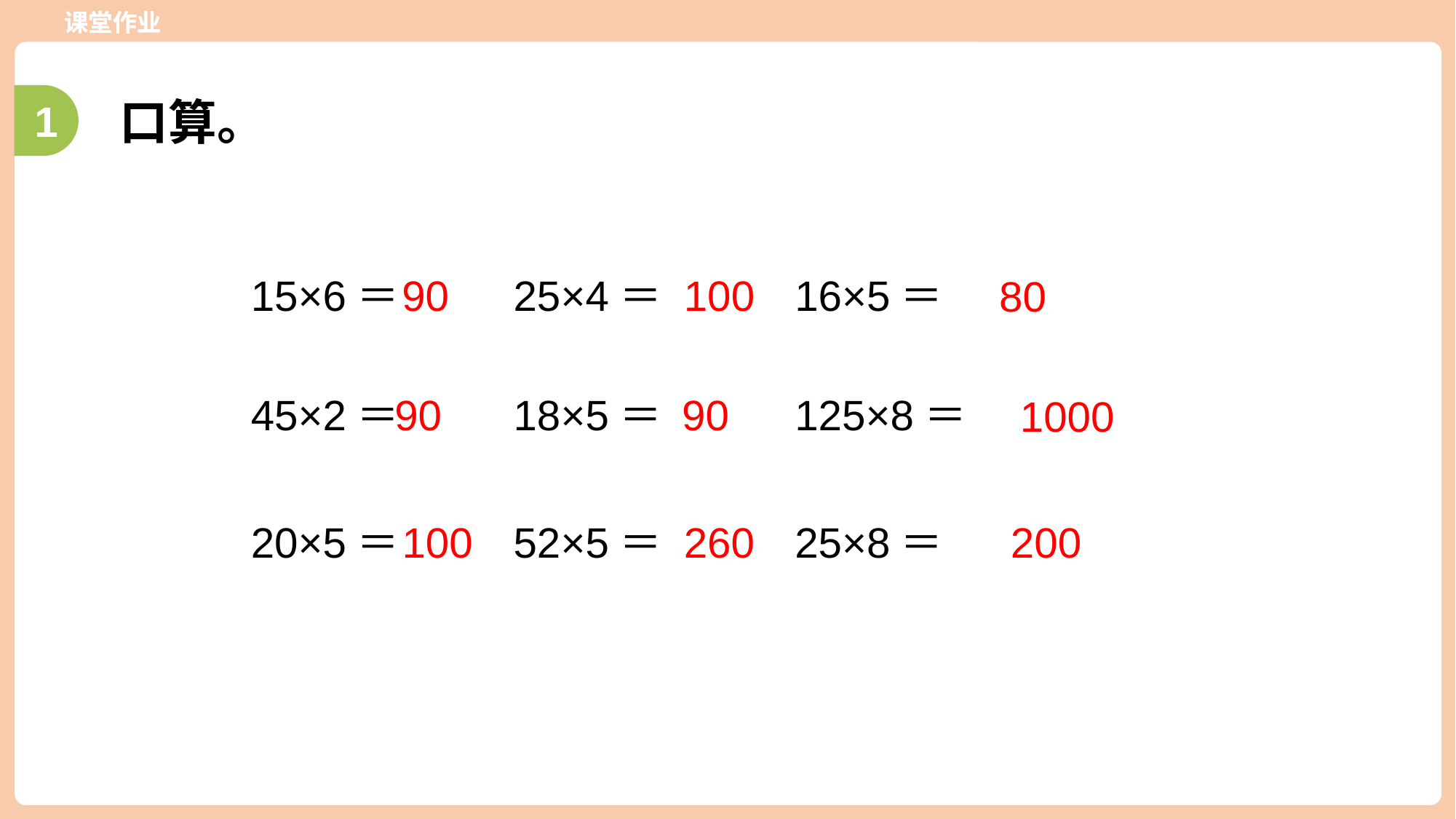

课堂作业
1
口算。
15×6＝           25×4＝             16×5＝
90
100
80
45×2＝           18×5＝             125×8＝
90
90
1000
200
20×5＝           52×5＝             25×8＝
100
260